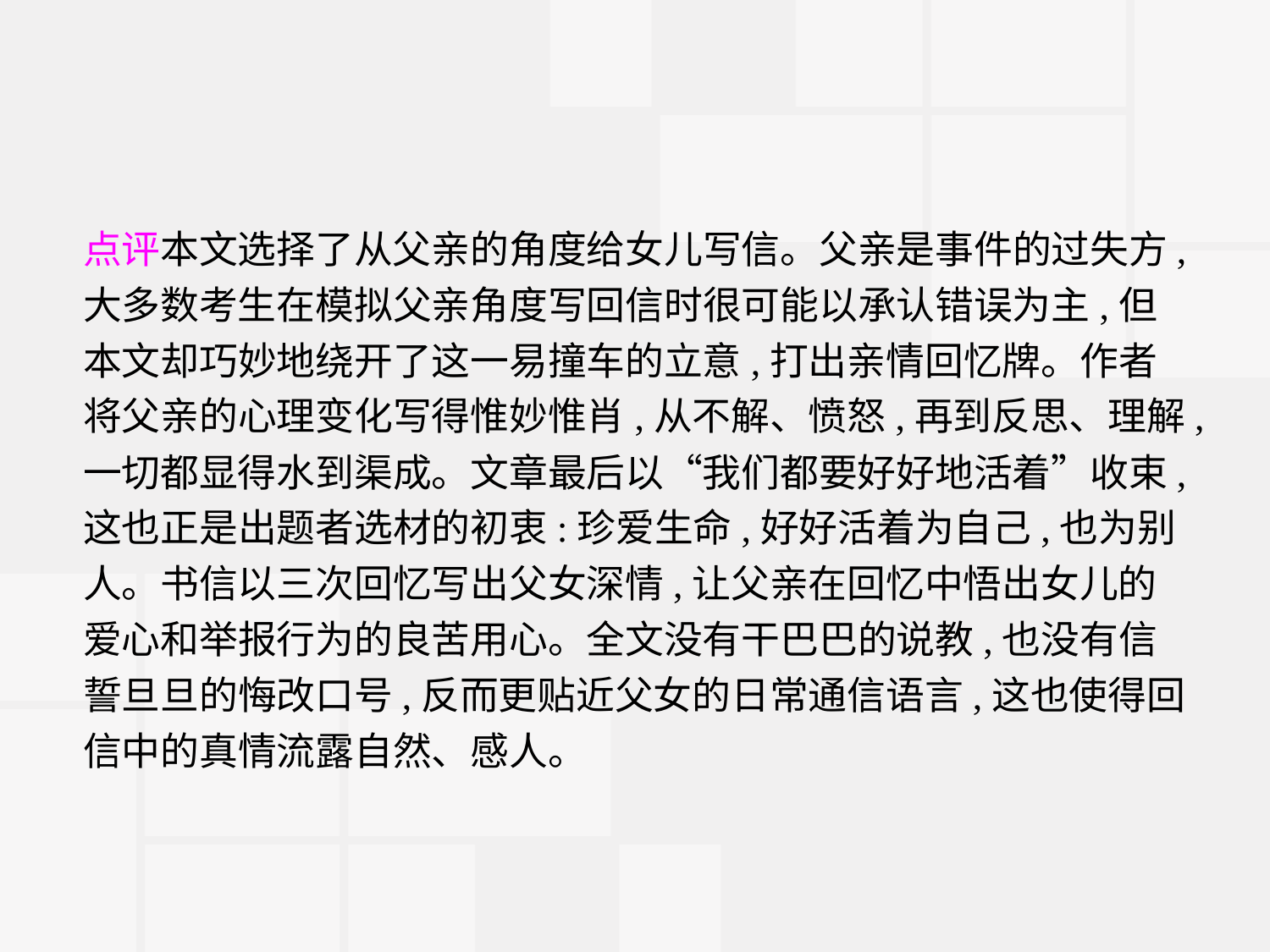

点评本文选择了从父亲的角度给女儿写信。父亲是事件的过失方,大多数考生在模拟父亲角度写回信时很可能以承认错误为主,但本文却巧妙地绕开了这一易撞车的立意,打出亲情回忆牌。作者将父亲的心理变化写得惟妙惟肖,从不解、愤怒,再到反思、理解,一切都显得水到渠成。文章最后以“我们都要好好地活着”收束,这也正是出题者选材的初衷:珍爱生命,好好活着为自己,也为别人。书信以三次回忆写出父女深情,让父亲在回忆中悟出女儿的爱心和举报行为的良苦用心。全文没有干巴巴的说教,也没有信誓旦旦的悔改口号,反而更贴近父女的日常通信语言,这也使得回信中的真情流露自然、感人。